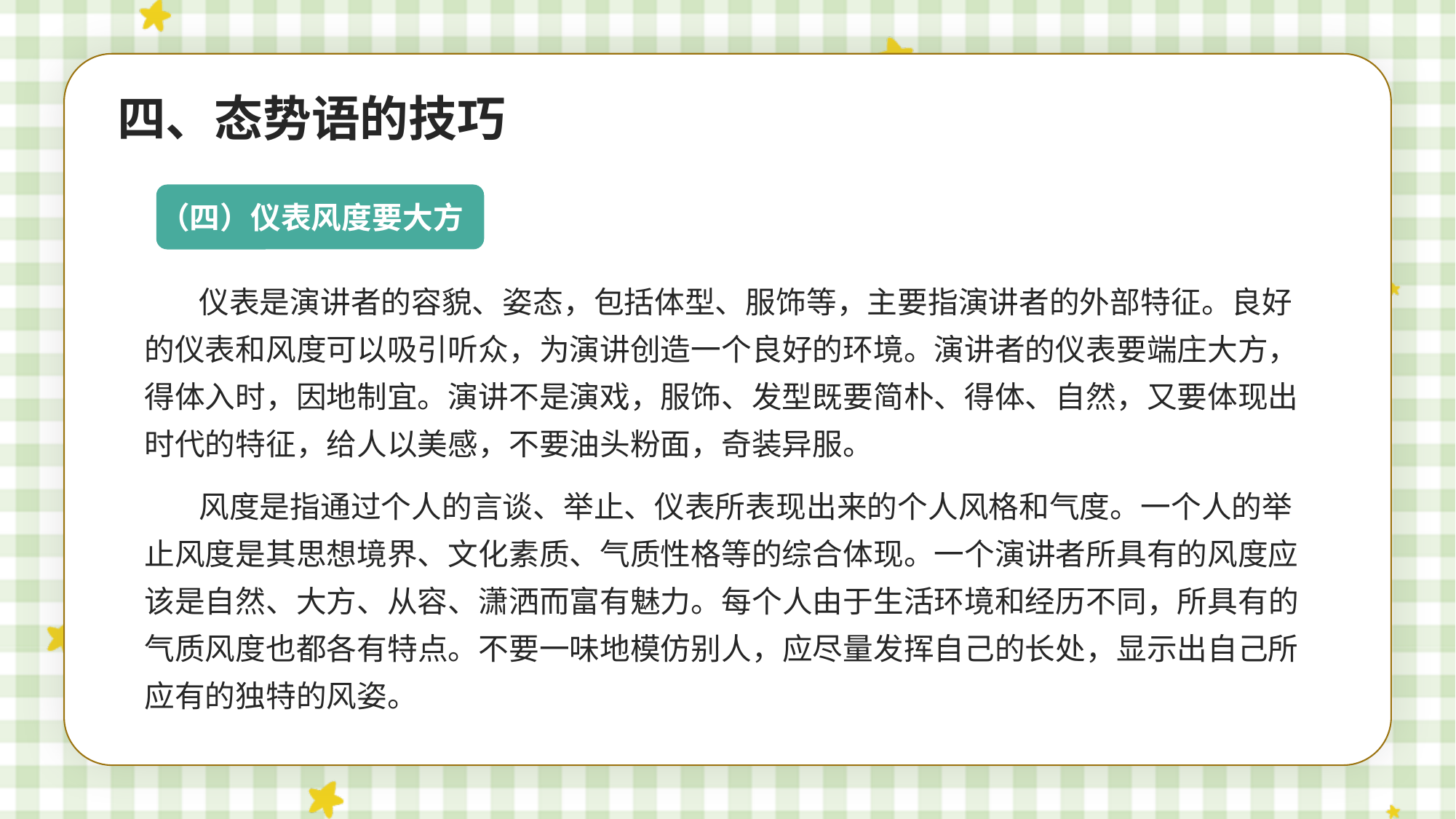

四、态势语的技巧
（四）仪表风度要大方
仪表是演讲者的容貌、姿态，包括体型、服饰等，主要指演讲者的外部特征。良好的仪表和风度可以吸引听众，为演讲创造一个良好的环境。演讲者的仪表要端庄大方，得体入时，因地制宜。演讲不是演戏，服饰、发型既要简朴、得体、自然，又要体现出时代的特征，给人以美感，不要油头粉面，奇装异服。
风度是指通过个人的言谈、举止、仪表所表现出来的个人风格和气度。一个人的举止风度是其思想境界、文化素质、气质性格等的综合体现。一个演讲者所具有的风度应该是自然、大方、从容、潇洒而富有魅力。每个人由于生活环境和经历不同，所具有的气质风度也都各有特点。不要一味地模仿别人，应尽量发挥自己的长处，显示出自己所应有的独特的风姿。